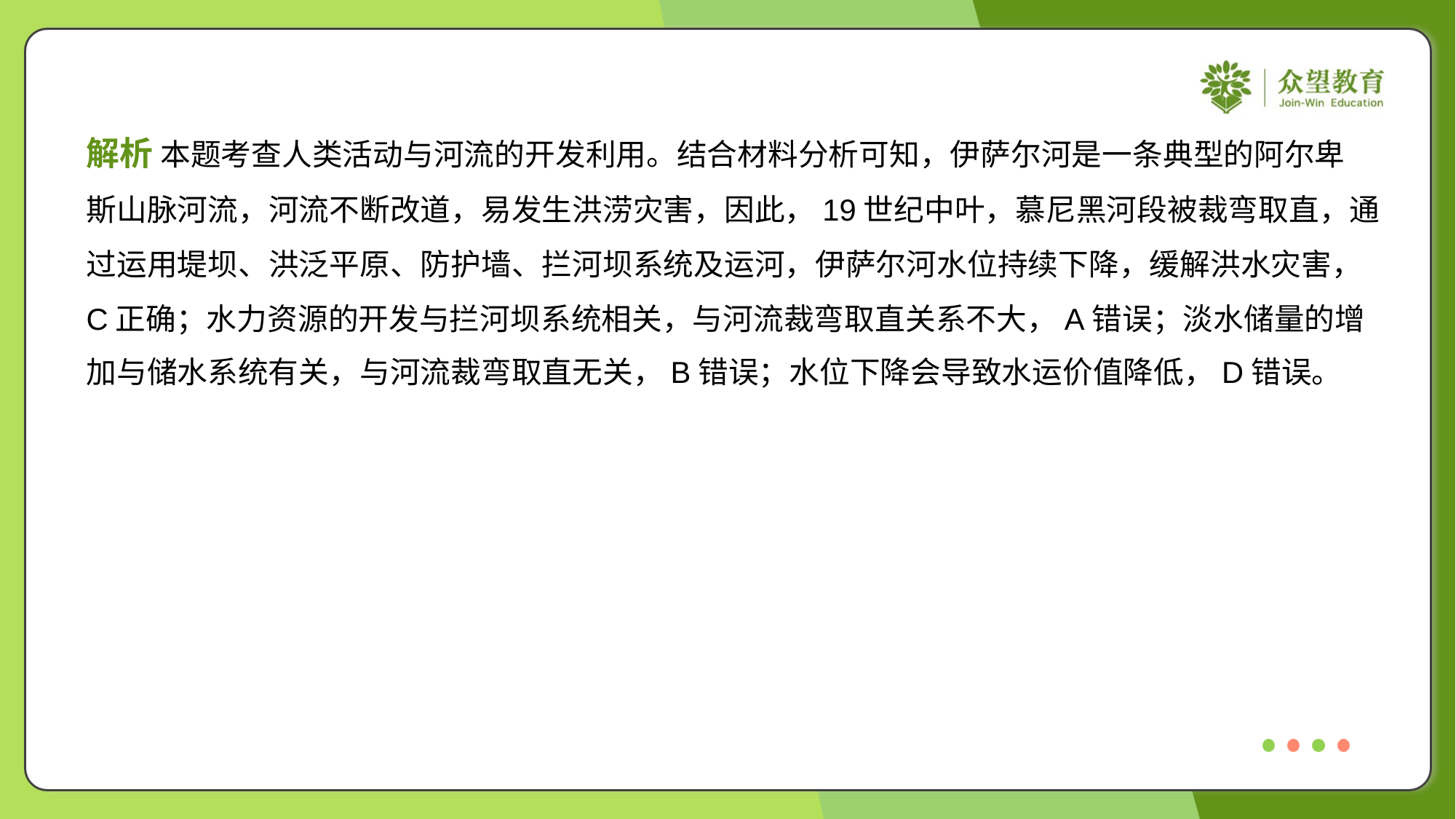

解析 本题考查人类活动与河流的开发利用。结合材料分析可知，伊萨尔河是一条典型的阿尔卑
斯山脉河流，河流不断改道，易发生洪涝灾害，因此，19世纪中叶，慕尼黑河段被裁弯取直，通
过运用堤坝、洪泛平原、防护墙、拦河坝系统及运河，伊萨尔河水位持续下降，缓解洪水灾害，
C正确；水力资源的开发与拦河坝系统相关，与河流裁弯取直关系不大，A错误；淡水储量的增
加与储水系统有关，与河流裁弯取直无关，B错误；水位下降会导致水运价值降低，D错误。